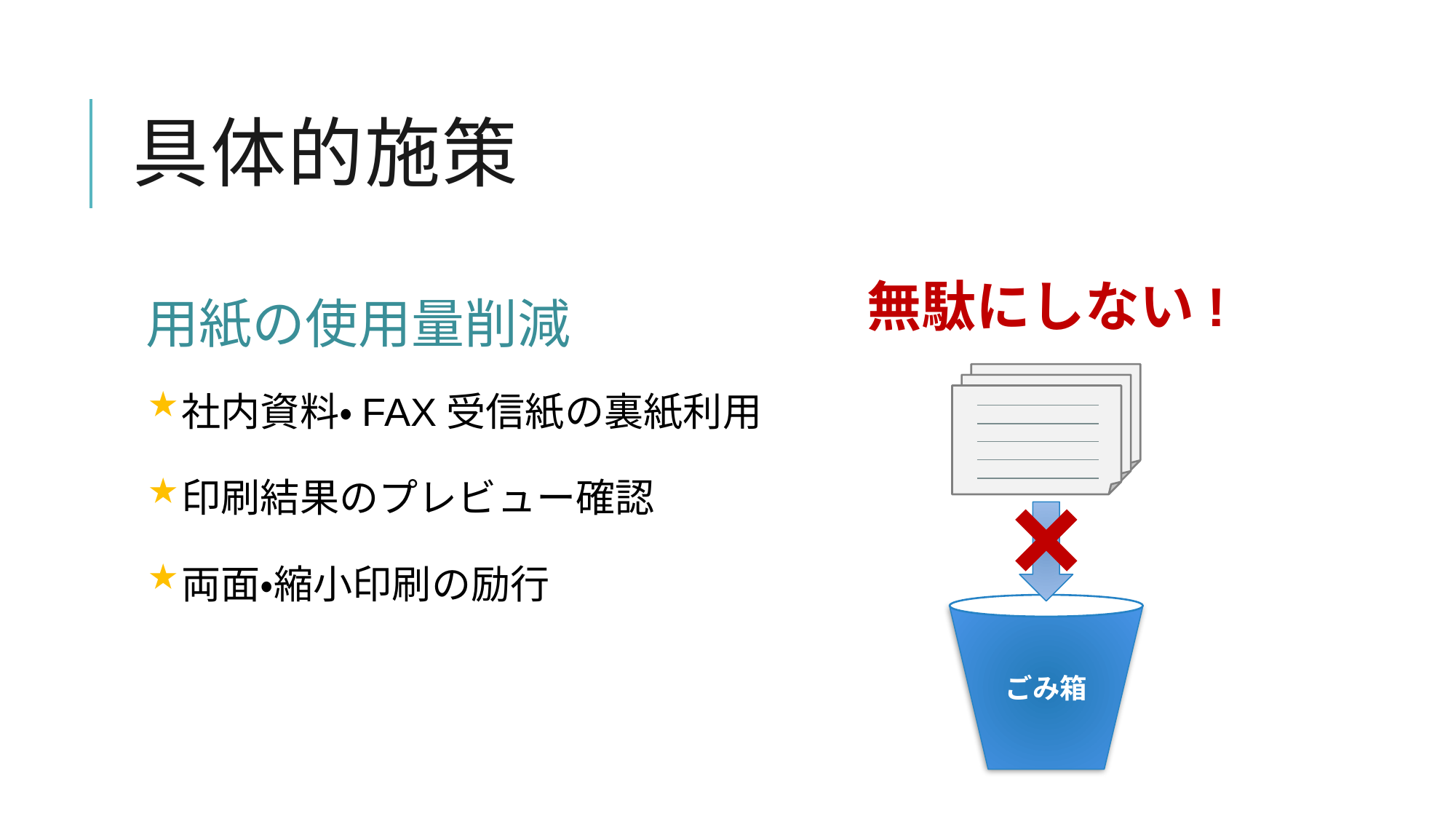

# 具体的施策
無駄にしない!
用紙の使用量削減
社内資料・FAX受信紙の裏紙利用
印刷結果のプレビュー確認
両面・縮小印刷の励行

ごみ箱